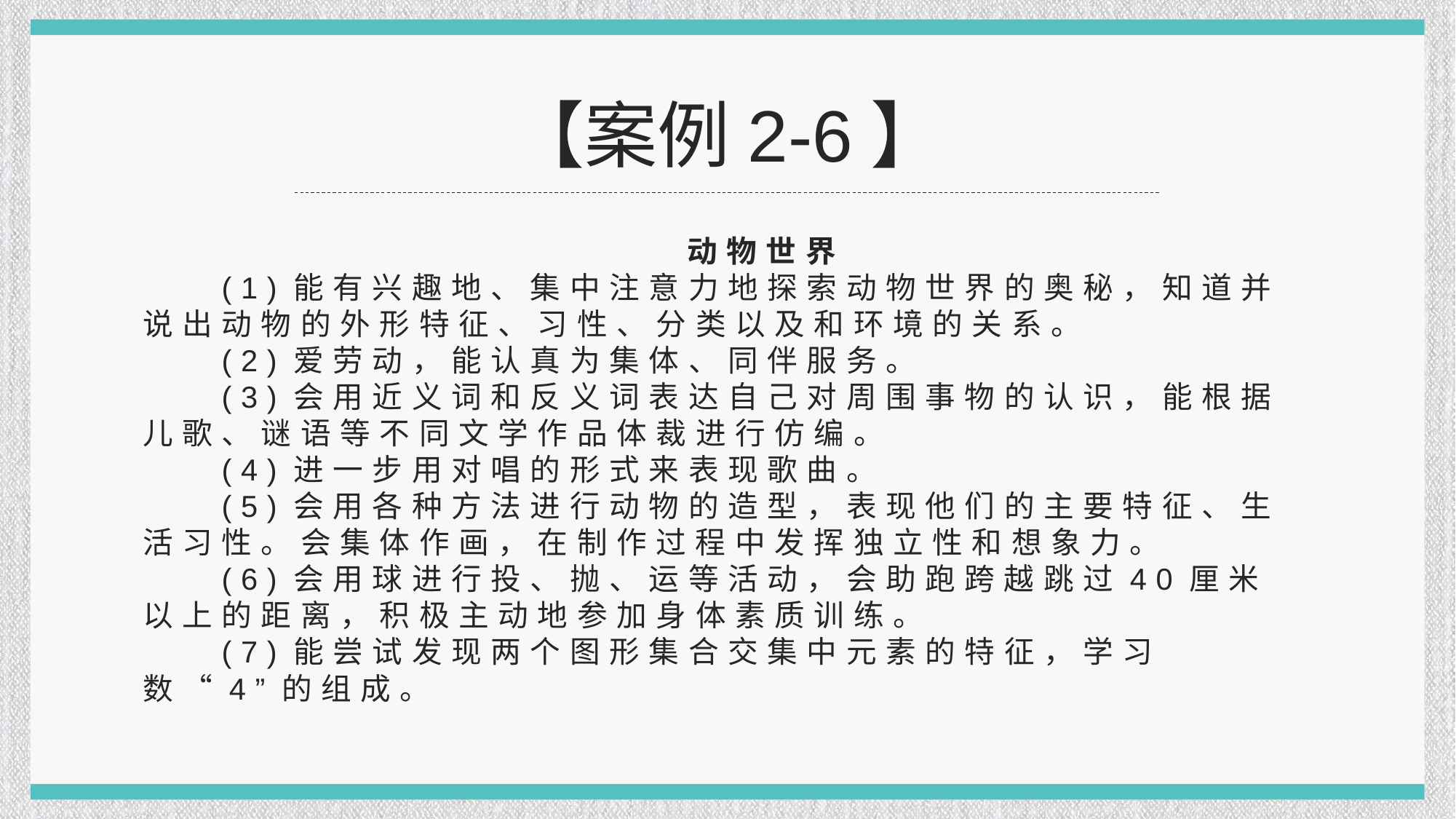

【案例2-6】
动物世界
(1)能有兴趣地、集中注意力地探索动物世界的奥秘，知道并说出动物的外形特征、习性、分类以及和环境的关系。
(2)爱劳动，能认真为集体、同伴服务。
(3)会用近义词和反义词表达自己对周围事物的认识，能根据儿歌、谜语等不同文学作品体裁进行仿编。
(4)进一步用对唱的形式来表现歌曲。
(5)会用各种方法进行动物的造型，表现他们的主要特征、生活习性。会集体作画，在制作过程中发挥独立性和想象力。
(6)会用球进行投、抛、运等活动，会助跑跨越跳过40厘米以上的距离，积极主动地参加身体素质训练。
(7)能尝试发现两个图形集合交集中元素的特征，学习数“4”的组成。